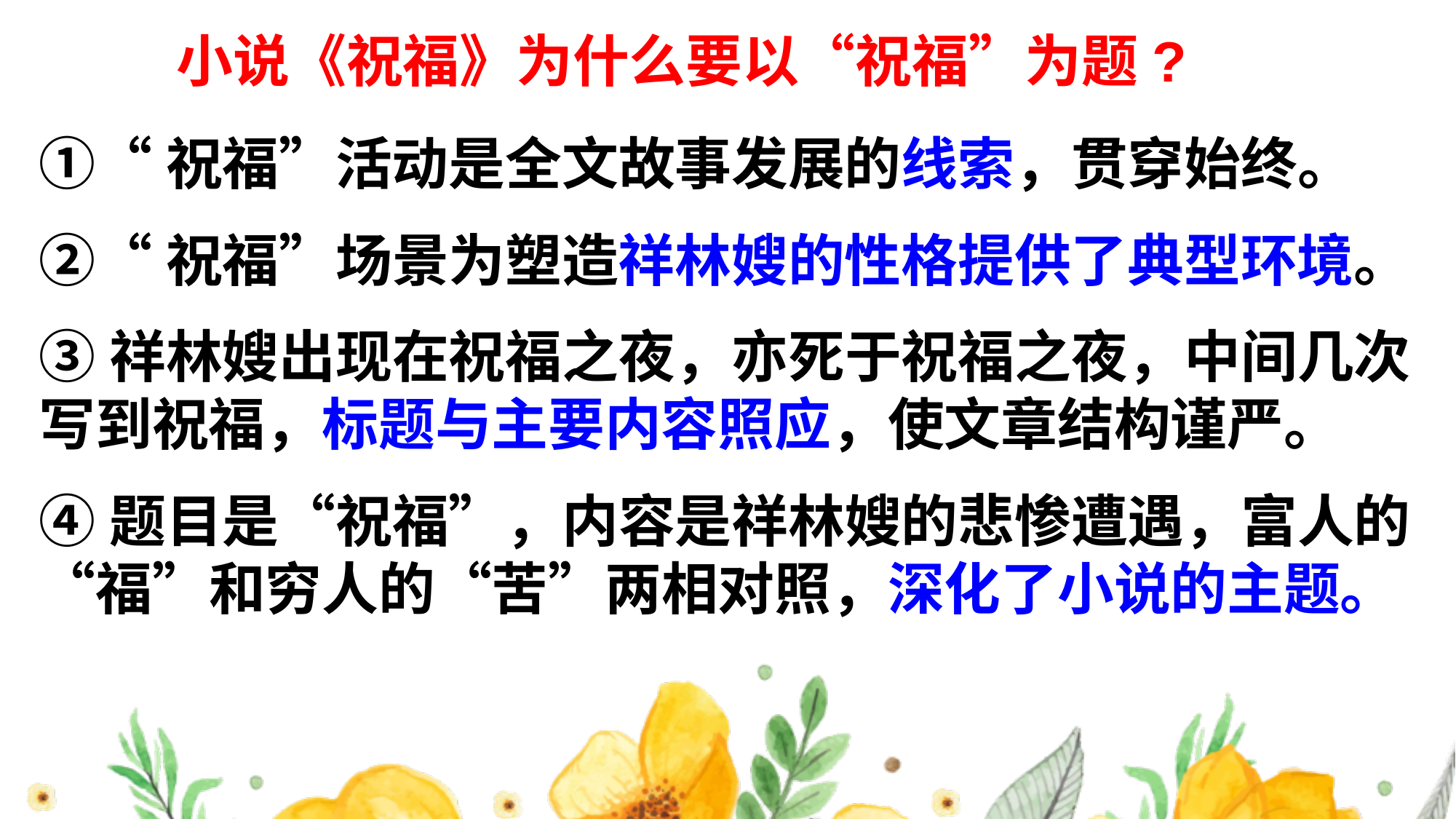

小说《祝福》为什么要以“祝福”为题?
#

①“祝福”活动是全文故事发展的线索，贯穿始终。
②“祝福”场景为塑造祥林嫂的性格提供了典型环境。
③祥林嫂出现在祝福之夜，亦死于祝福之夜，中间几次写到祝福，标题与主要内容照应，使文章结构谨严。
④题目是“祝福”，内容是祥林嫂的悲惨遭遇，富人的“福”和穷人的“苦”两相对照，深化了小说的主题。